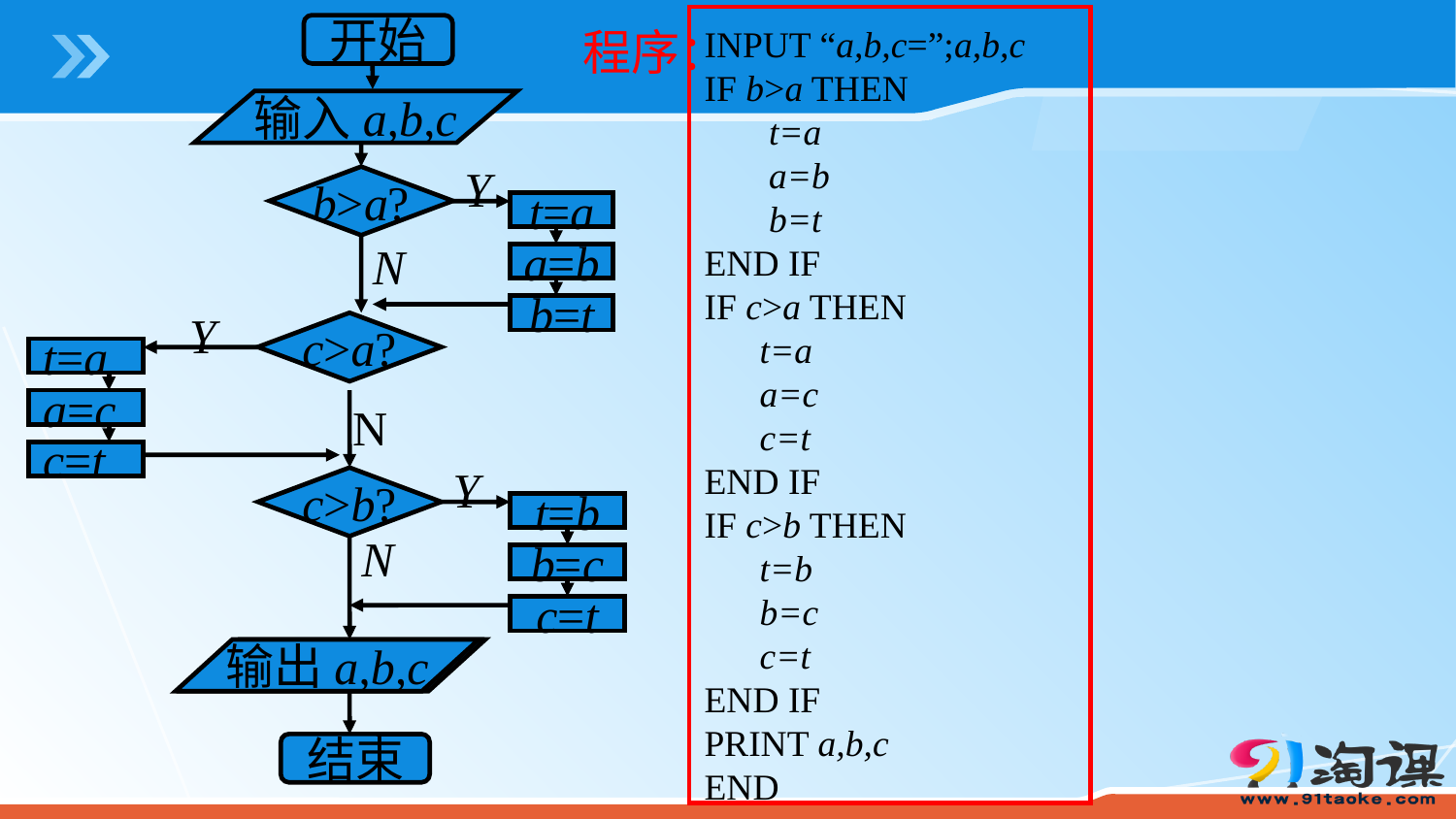

INPUT “a,b,c=”;a,b,c
IF b>a THEN
       t=a
       a=b
       b=t
END IF
IF c>a THEN
      t=a
      a=c
      c=t
END IF
IF c>b THEN
      t=b
      b=c
      c=t
END IF
PRINT a,b,c
END
开始
程序：

输入a,b,c

Y
b>a?
t=a

N

a=b

b=t
Y

c>a?
t=a

N

a=c

c=t
Y

c>b?
t=b

N

b=c

c=t

输出a,b,c
输出a,b,c

结束